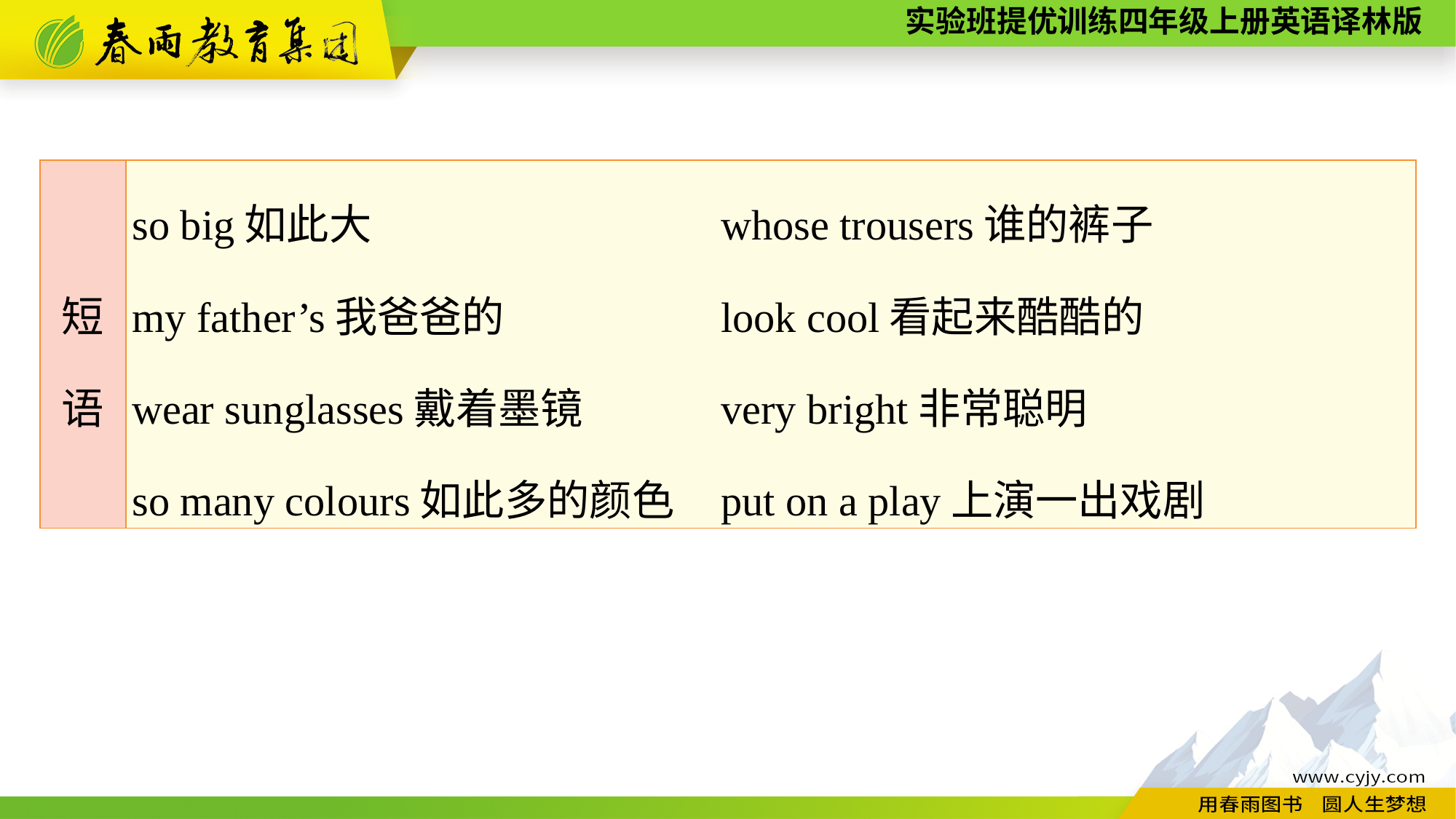

| 短 语 | so big如此大 whose trousers谁的裤子 my father’s我爸爸的 look cool看起来酷酷的 wear sunglasses戴着墨镜 very bright非常聪明 so many colours如此多的颜色 put on a play上演一出戏剧 |
| --- | --- |